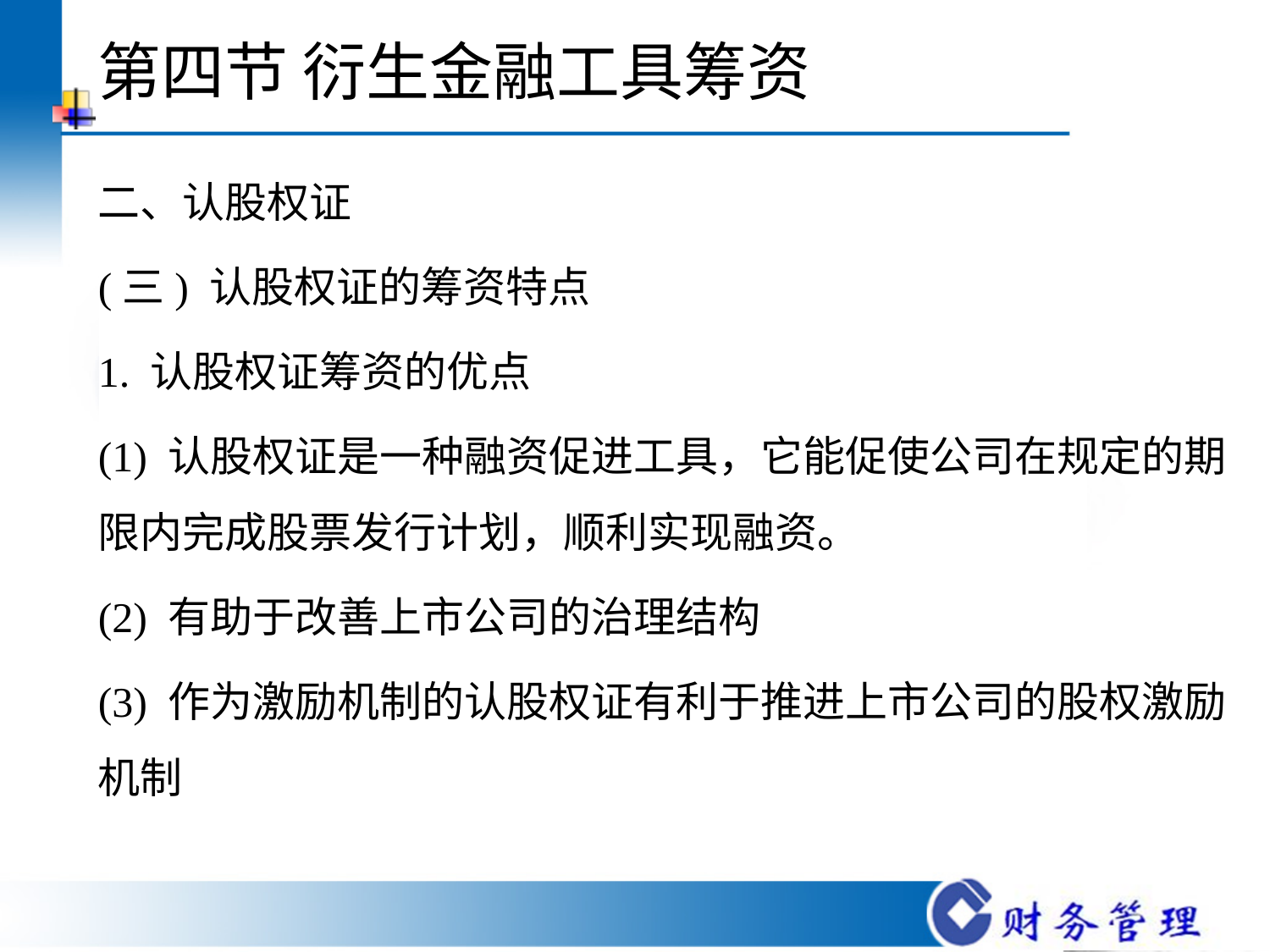

# 第四节 衍生金融工具筹资
二、认股权证
(三) 认股权证的筹资特点
1. 认股权证筹资的优点
(1) 认股权证是一种融资促进工具，它能促使公司在规定的期限内完成股票发行计划，顺利实现融资。
(2) 有助于改善上市公司的治理结构
(3) 作为激励机制的认股权证有利于推进上市公司的股权激励机制
53